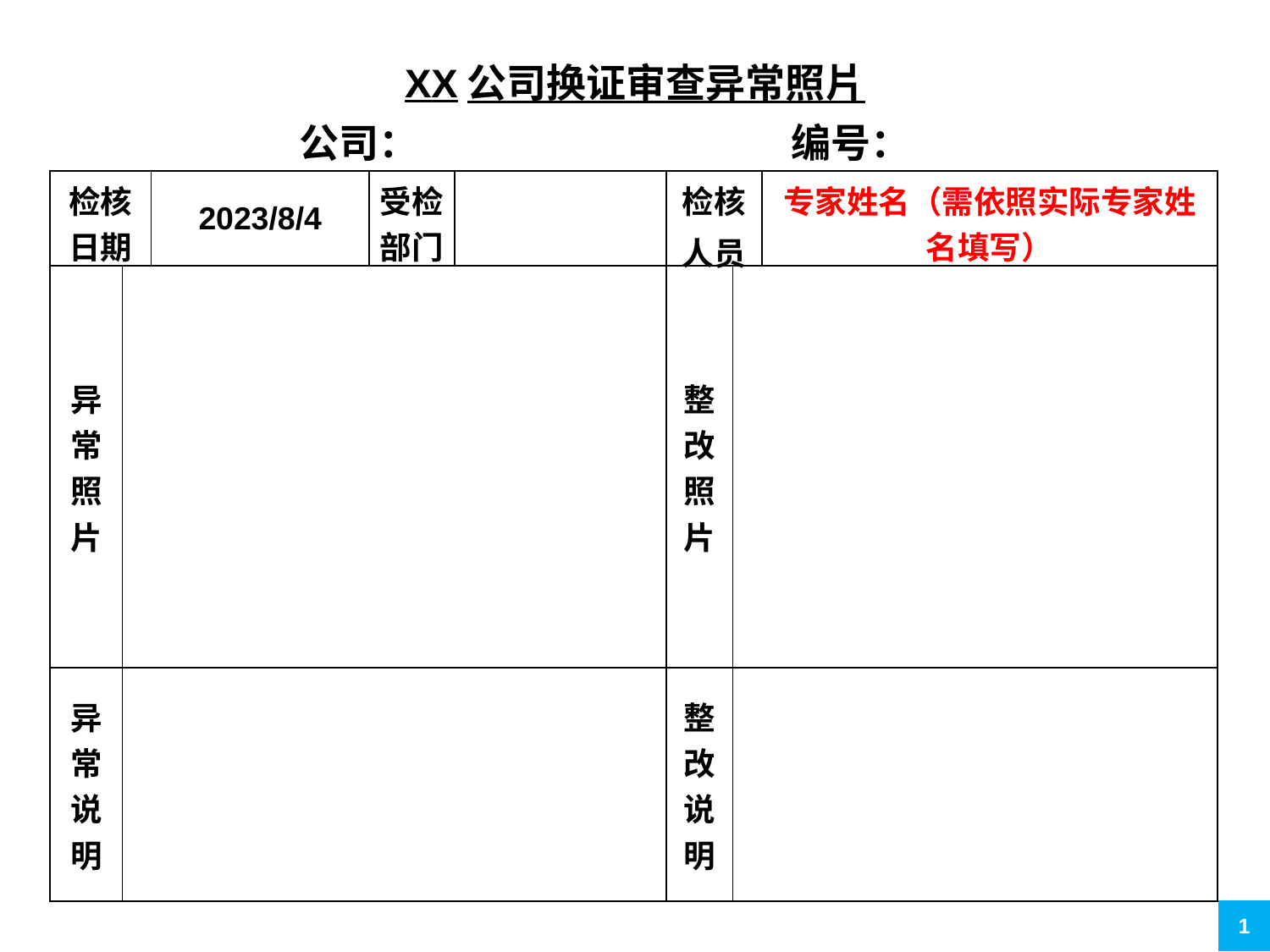

XX公司换证审查异常照片
公司：                                         编号：
|  |  |  |  |  |  |  |  |
| --- | --- | --- | --- | --- | --- | --- | --- |
| 检核日期 |  | 2023/8/4 | 受检部门 |  | 检核 人员 |  | 专家姓名（需依照实际专家姓名填写） |
| 异常照片 |  |  |  |  | 整改照片 |  |  |
| 异常说明 |  |  |  |  | 整改说明 |  |  |
1